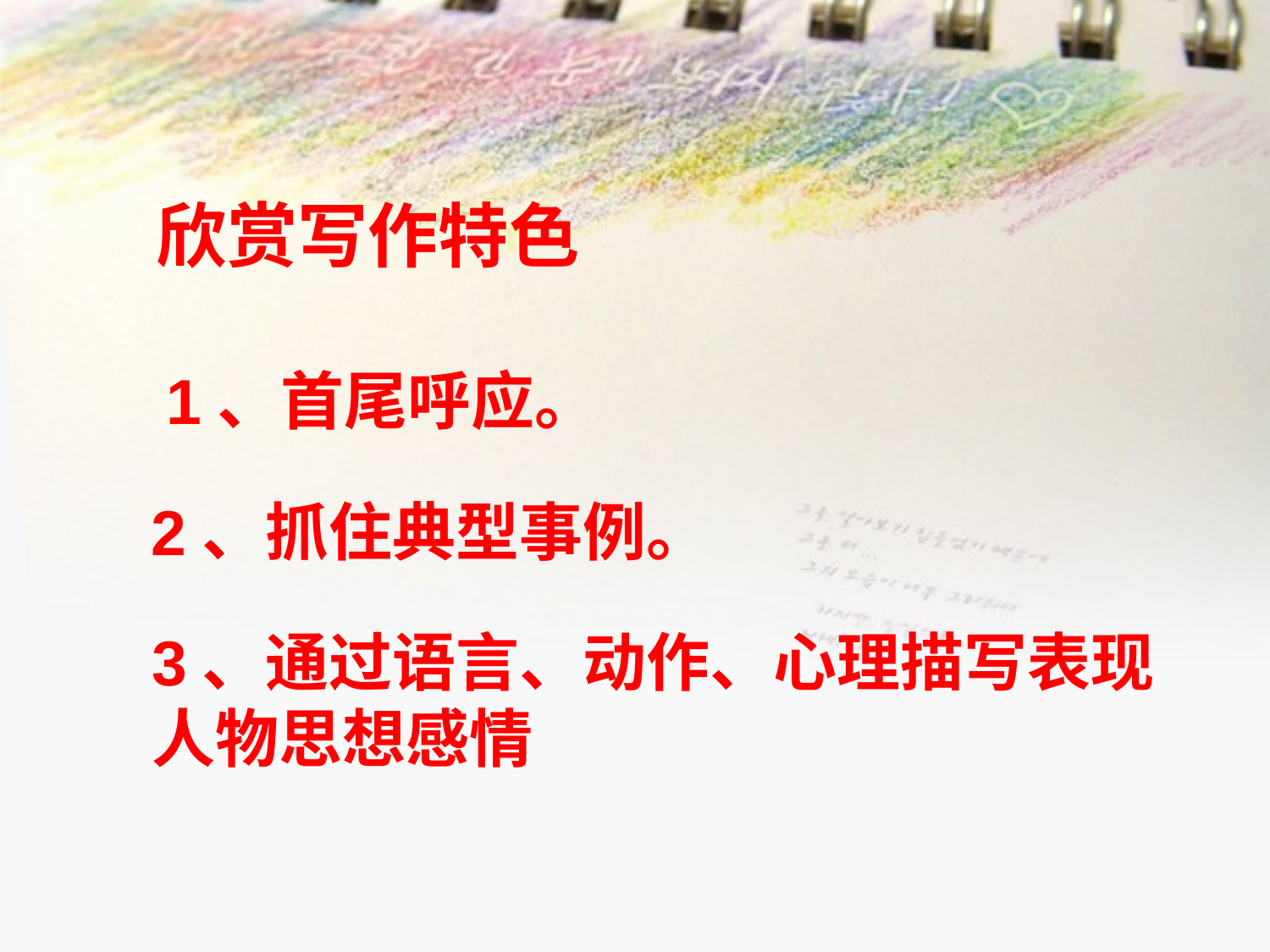

欣赏写作特色
1、首尾呼应。
2、抓住典型事例。
3、通过语言、动作、心理描写表现
人物思想感情